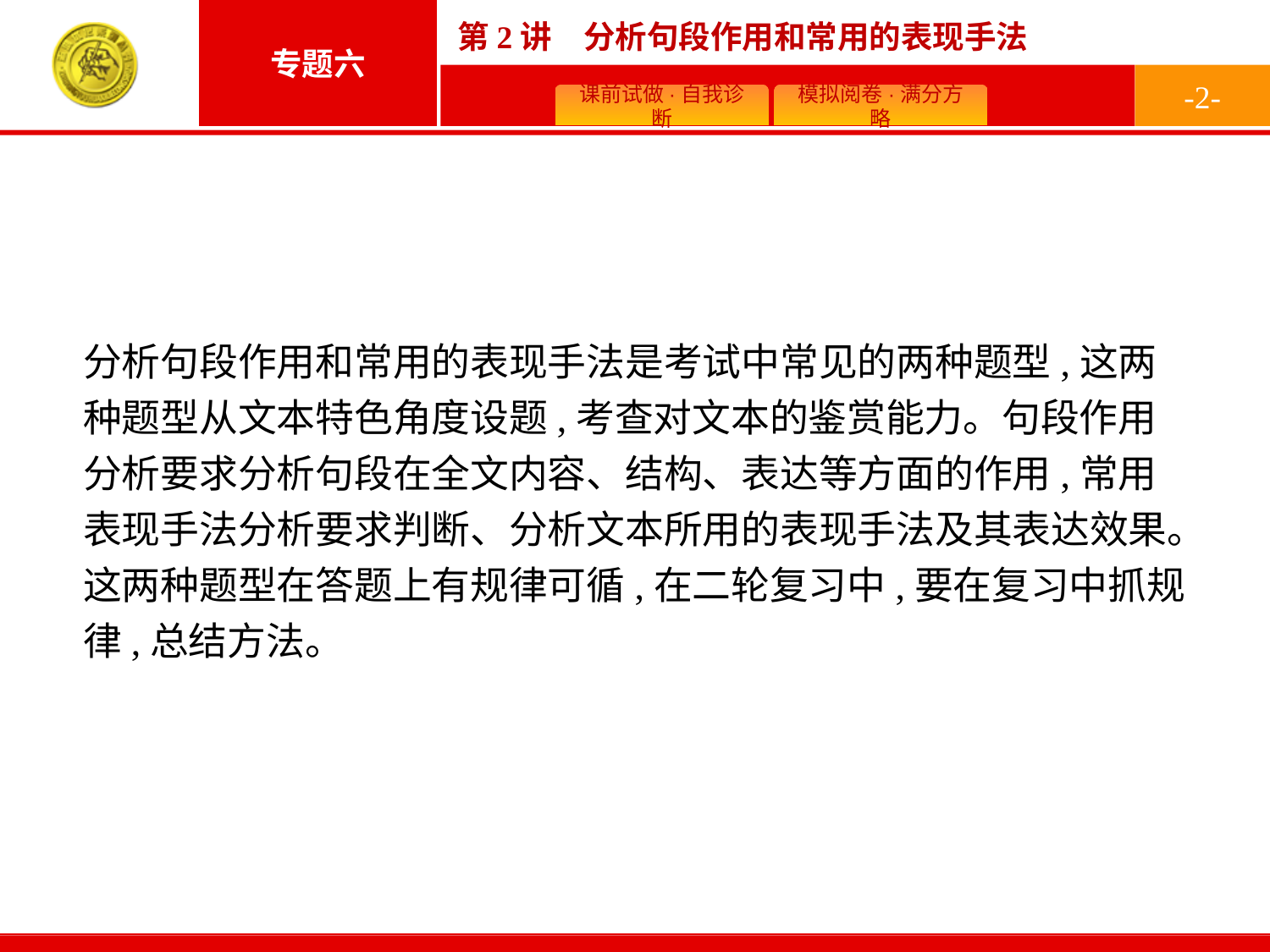

-2-
分析句段作用和常用的表现手法是考试中常见的两种题型,这两种题型从文本特色角度设题,考查对文本的鉴赏能力。句段作用分析要求分析句段在全文内容、结构、表达等方面的作用,常用表现手法分析要求判断、分析文本所用的表现手法及其表达效果。这两种题型在答题上有规律可循,在二轮复习中,要在复习中抓规律,总结方法。